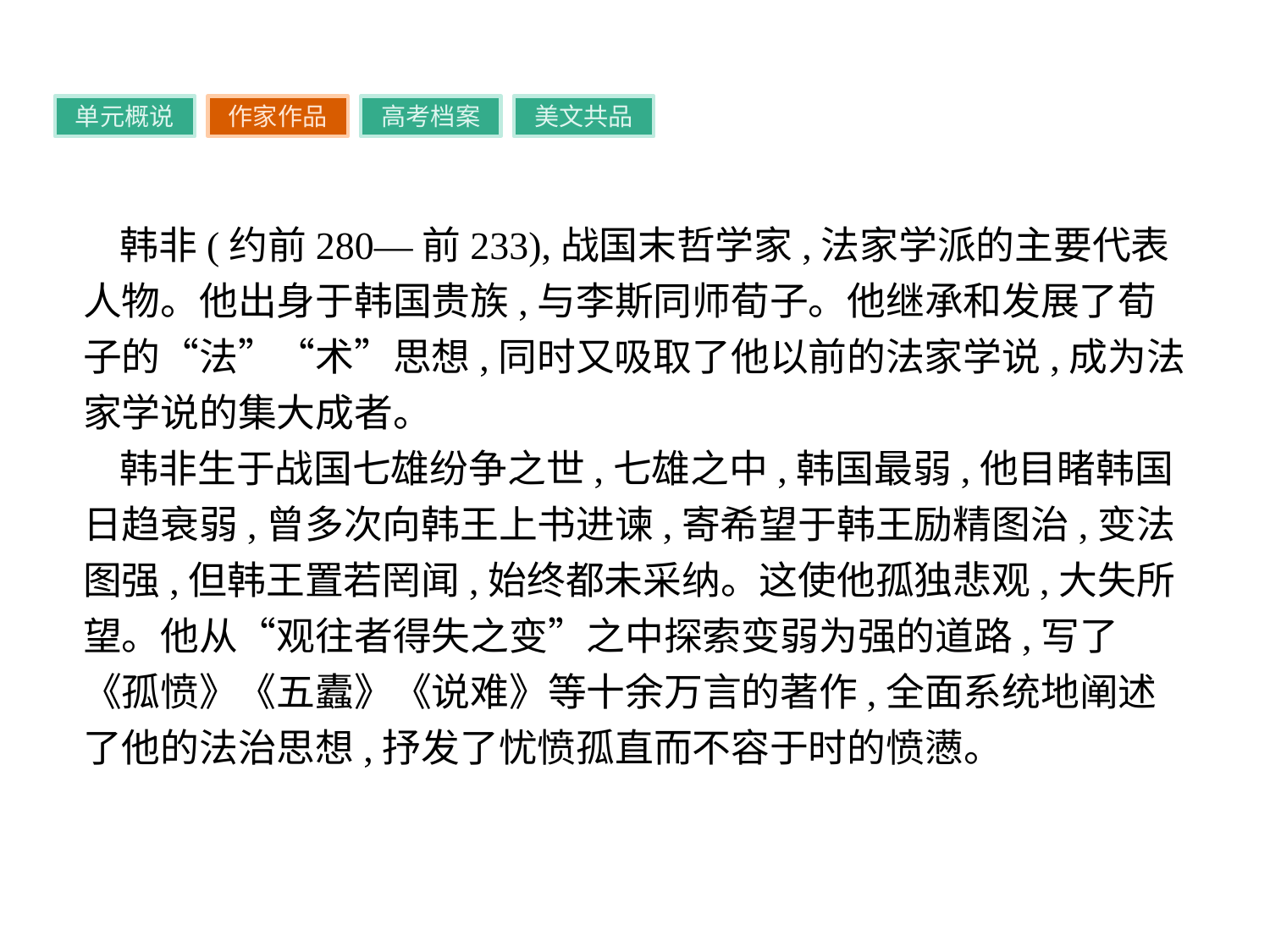

单元概说
作家作品
高考档案
美文共品
韩非(约前280—前233),战国末哲学家,法家学派的主要代表人物。他出身于韩国贵族,与李斯同师荀子。他继承和发展了荀子的“法”“术”思想,同时又吸取了他以前的法家学说,成为法家学说的集大成者。
韩非生于战国七雄纷争之世,七雄之中,韩国最弱,他目睹韩国日趋衰弱,曾多次向韩王上书进谏,寄希望于韩王励精图治,变法图强,但韩王置若罔闻,始终都未采纳。这使他孤独悲观,大失所望。他从“观往者得失之变”之中探索变弱为强的道路,写了《孤愤》《五蠹》《说难》等十余万言的著作,全面系统地阐述了他的法治思想,抒发了忧愤孤直而不容于时的愤懑。